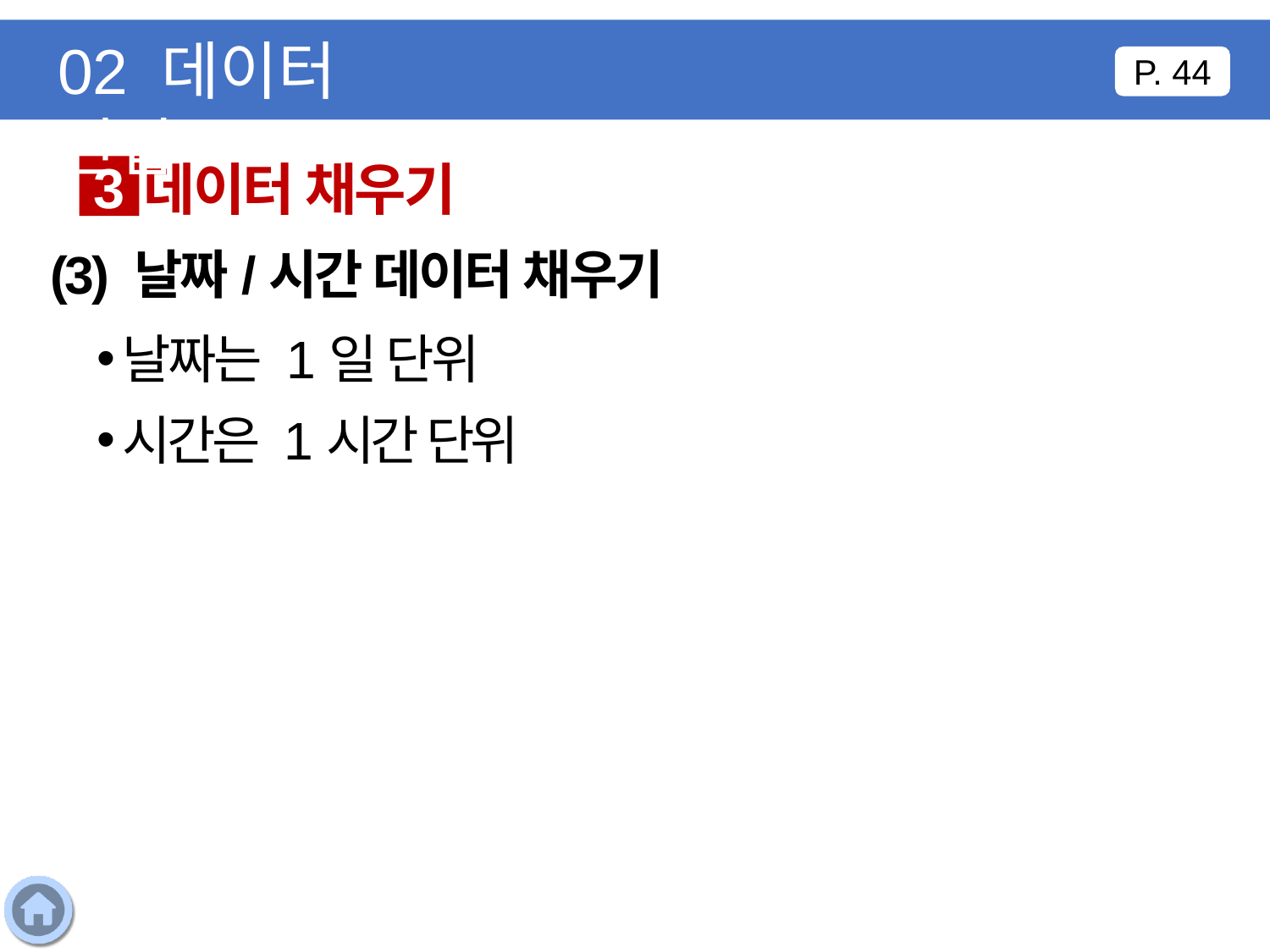

02 데이터 편집
P. 44
데이터 채우기
3
(3) 날짜/시간 데이터 채우기
날짜는 1일 단위
시간은 1시간 단위